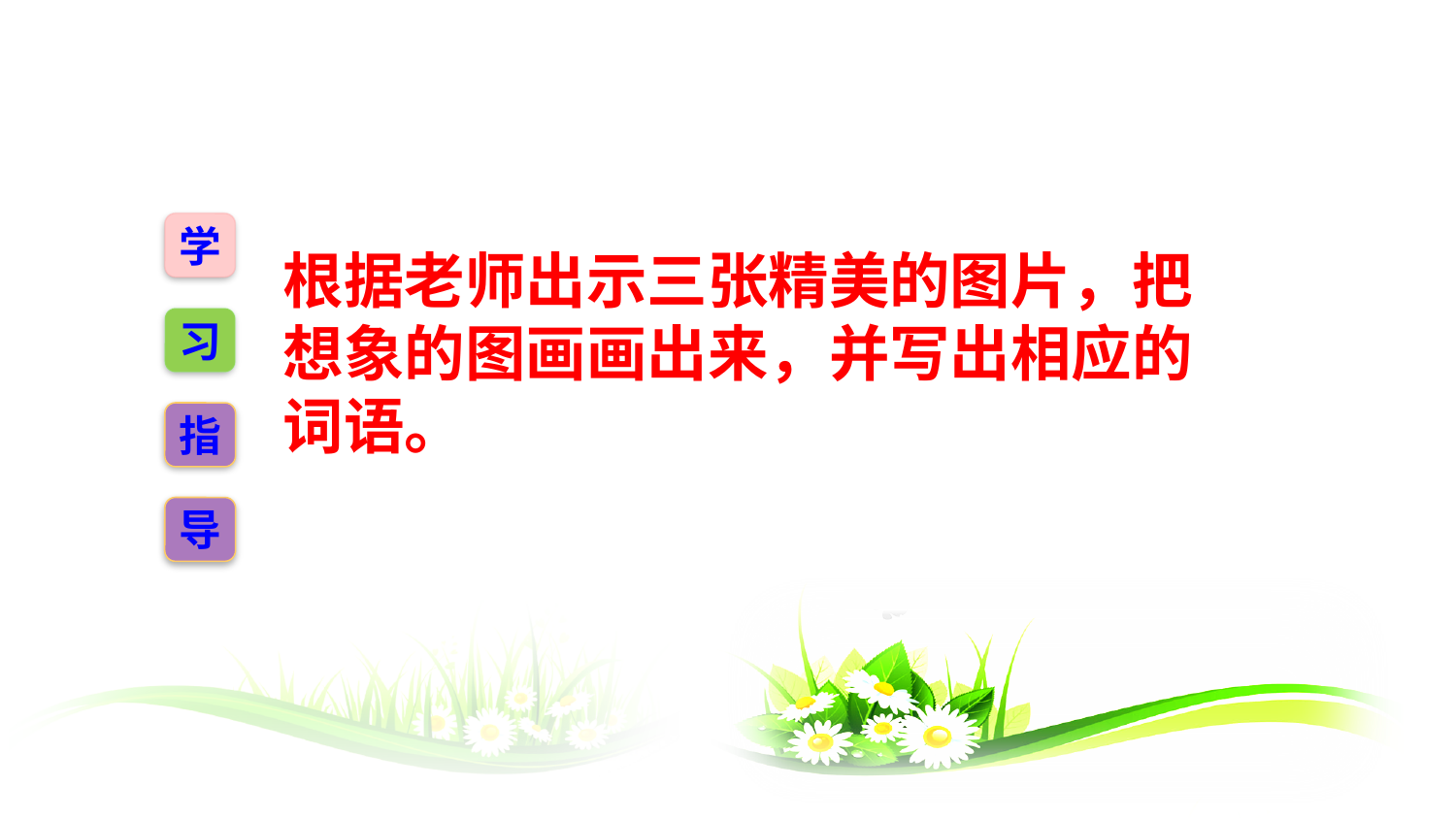

学
根据老师出示三张精美的图片，把想象的图画画出来，并写出相应的词语。
习
指
导